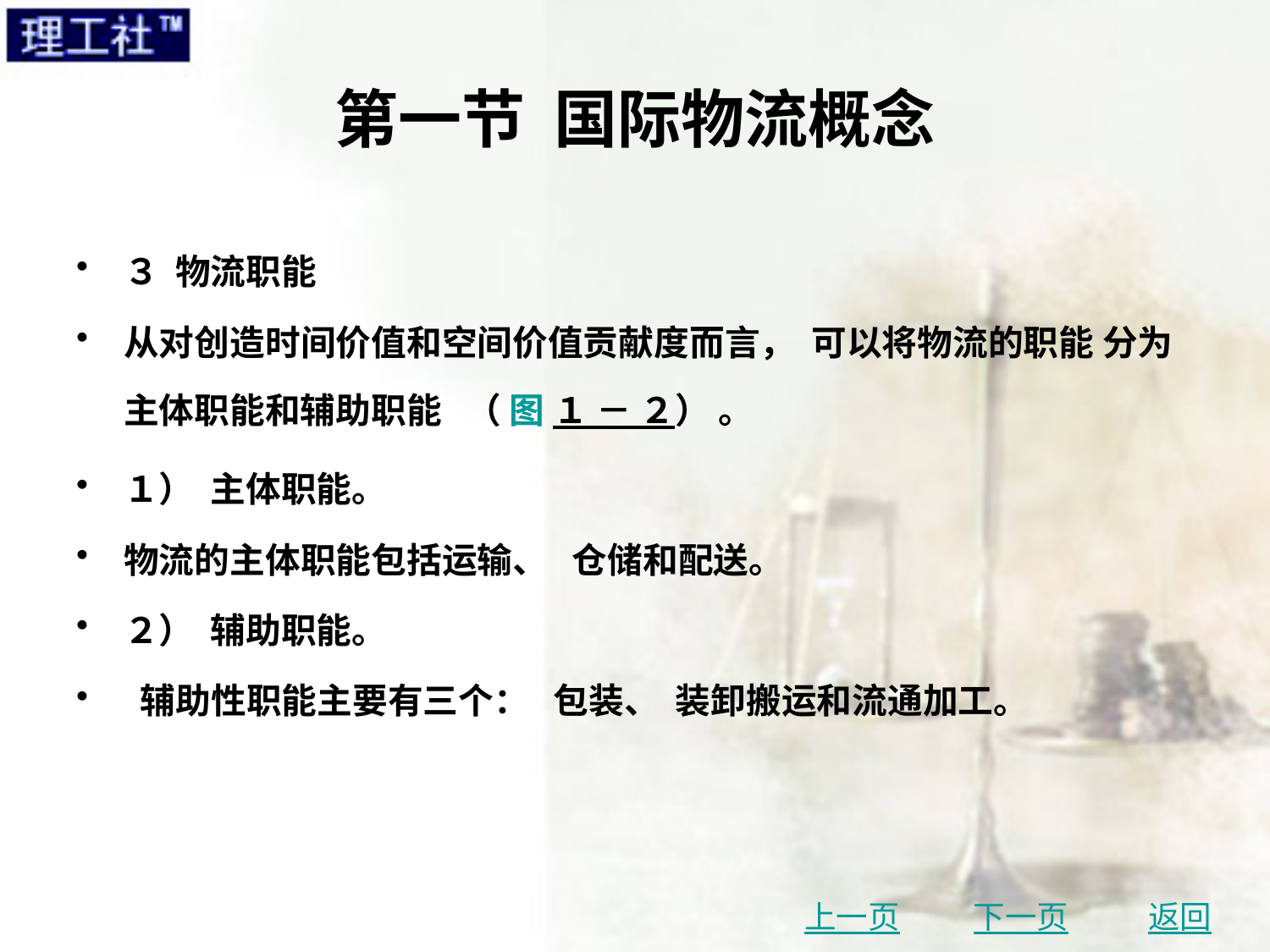

# 第一节  国际物流概念
３  物流职能
从对创造时间价值和空间价值贡献度而言，  可以将物流的职能 分为主体职能和辅助职能   （ 图 １ － ２） 。
１）  主体职能。
物流的主体职能包括运输、   仓储和配送。
２）  辅助职能。
 辅助性职能主要有三个：   包装、  装卸搬运和流通加工。

上一页
下一页
返回